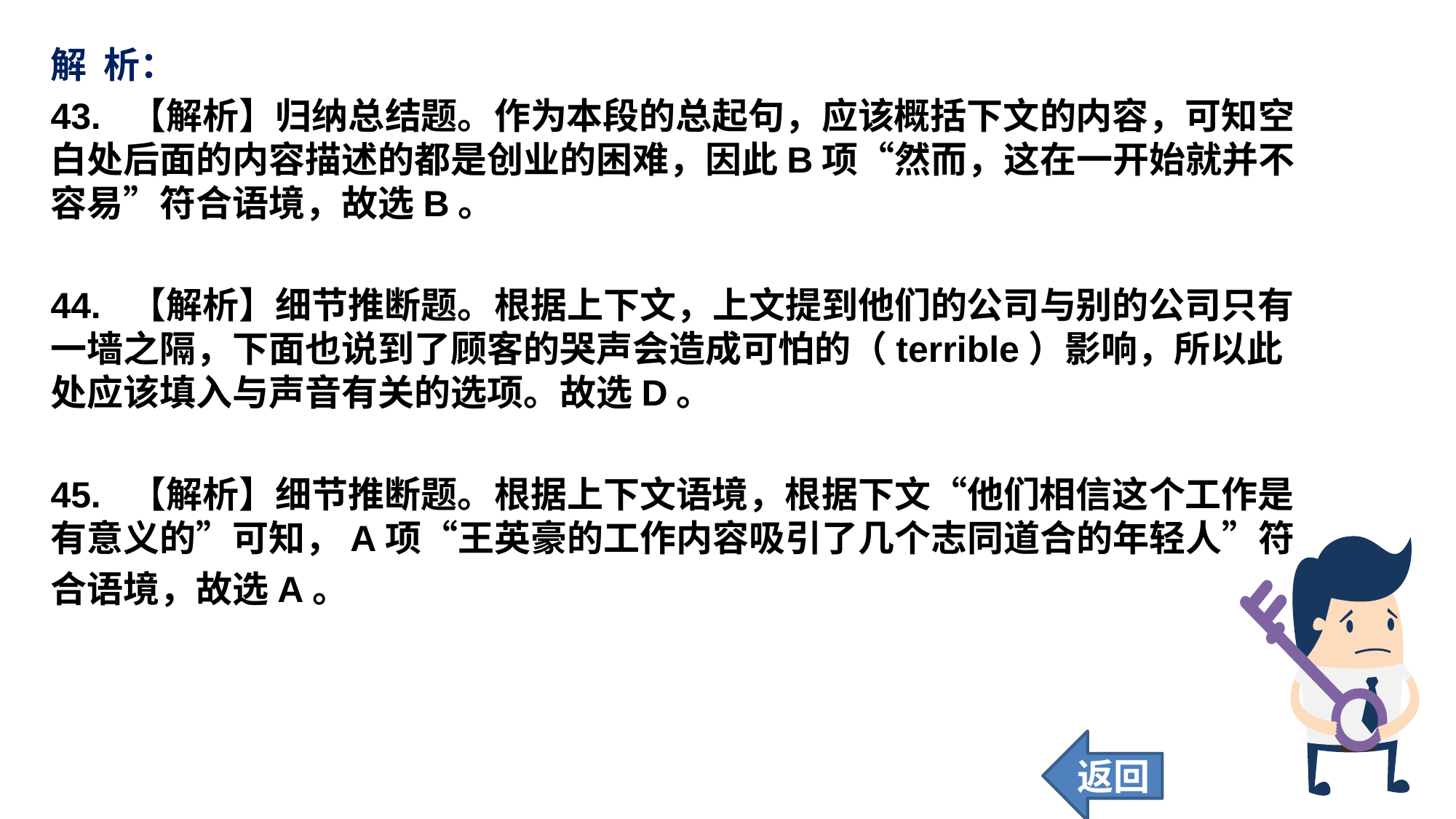

解  析：
43.  【解析】归纳总结题。作为本段的总起句，应该概括下文的内容，可知空白处后面的内容描述的都是创业的困难，因此B项“然而，这在一开始就并不容易”符合语境，故选B。

44.  【解析】细节推断题。根据上下文，上文提到他们的公司与别的公司只有一墙之隔，下面也说到了顾客的哭声会造成可怕的（terrible）影响，所以此处应该填入与声音有关的选项。故选D。

45.  【解析】细节推断题。根据上下文语境，根据下文“他们相信这个工作是有意义的”可知，A项“王英豪的工作内容吸引了几个志同道合的年轻人”符
合语境，故选A。

返回
49